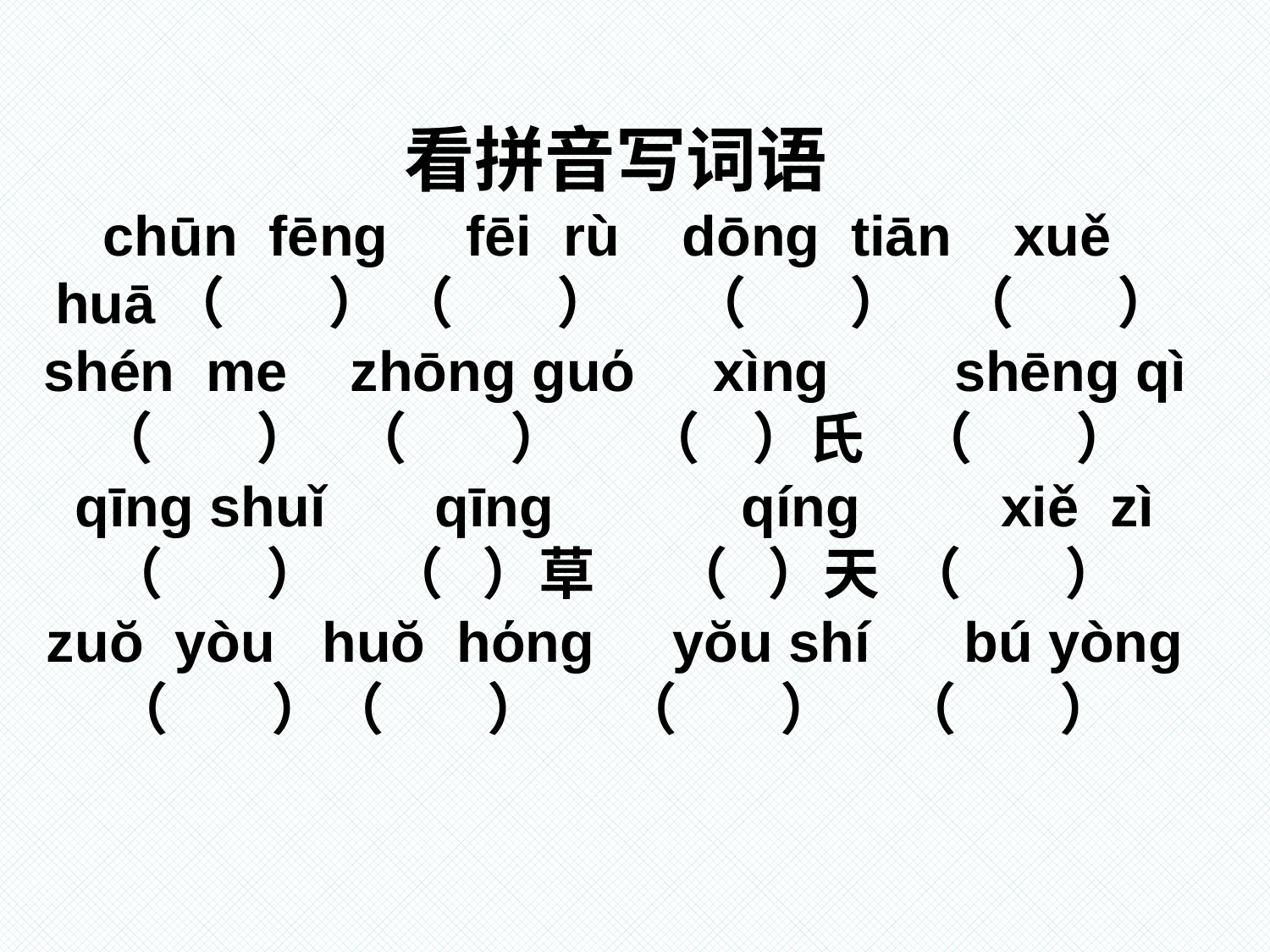

# 看拼音写词语 chūn  fēnɡ     fēi  rù    dōnɡ  tiān    xuě  huā（        ） （        ）      （        ）    （        ） shén  me    zhōnɡ ɡuό     xìnɡ        shēnɡ qì （        ）   （        ）      （    ）氏    （        ） qīnɡ shuǐ       qīnɡ            qínɡ         xiě  zì （        ）     （   ）草      （   ）天  （        ） zuŏ  yòu   huŏ  hόnɡ     yŏu shí      bú yònɡ （        ）（        ）      （        ）     （        ）